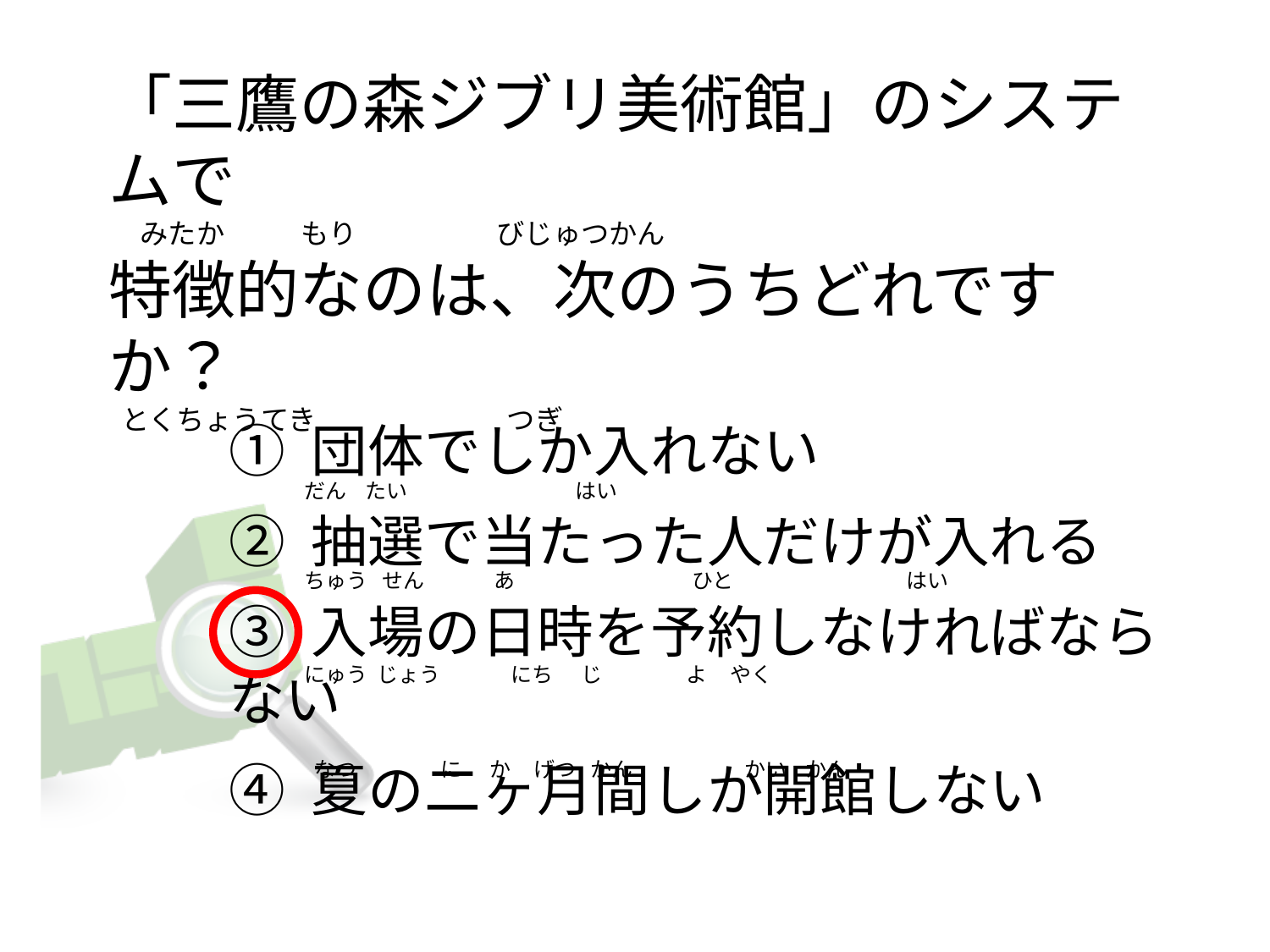

# 「三鷹の森ジブリ美術館」のシステムで      みたか            もり                      びじゅつかん 特徴的なのは、次のうちどれですか？   とくちょうてき                              つぎ
① 団体でしか入れない
② 抽選で当たった人だけが入れる
③ 入場の日時を予約しなければならない
④ 夏の二ヶ月間しか開館しない
だん    たい                                    はい
ちゅう   せん               あ                                      ひと                                     はい

にゅう  じょう               にち      じ                  よ     やく
 なつ                  に      か     げつ   かん                        かい    かん